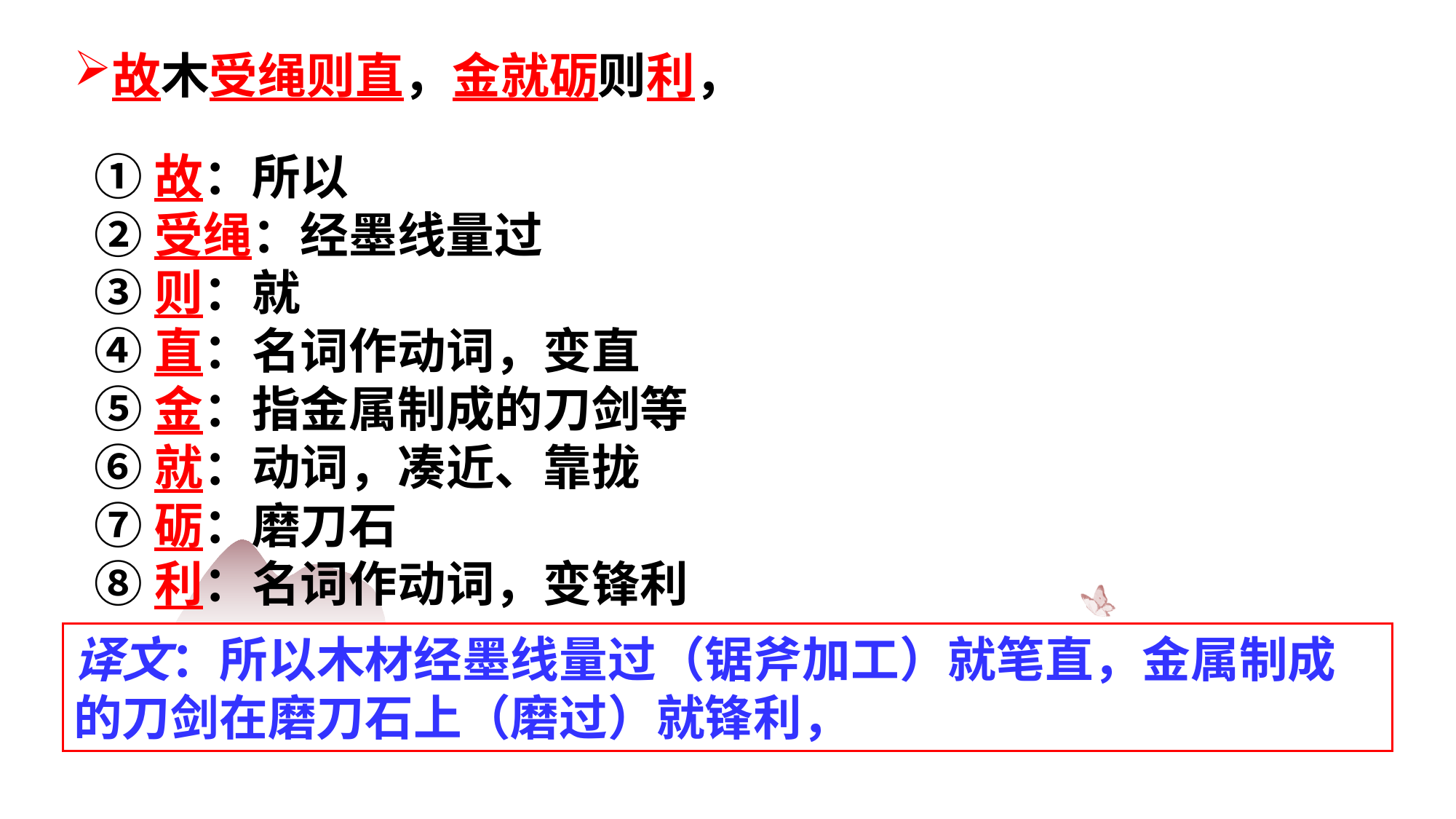

故木受绳则直，金就砺则利，
①故：所以
②受绳：经墨线量过
③则：就
④直：名词作动词，变直
⑤金：指金属制成的刀剑等
⑥就：动词，凑近、靠拢
⑦砺：磨刀石
⑧利：名词作动词，变锋利
译文：所以木材经墨线量过（锯斧加工）就笔直，金属制成的刀剑在磨刀石上（磨过）就锋利，